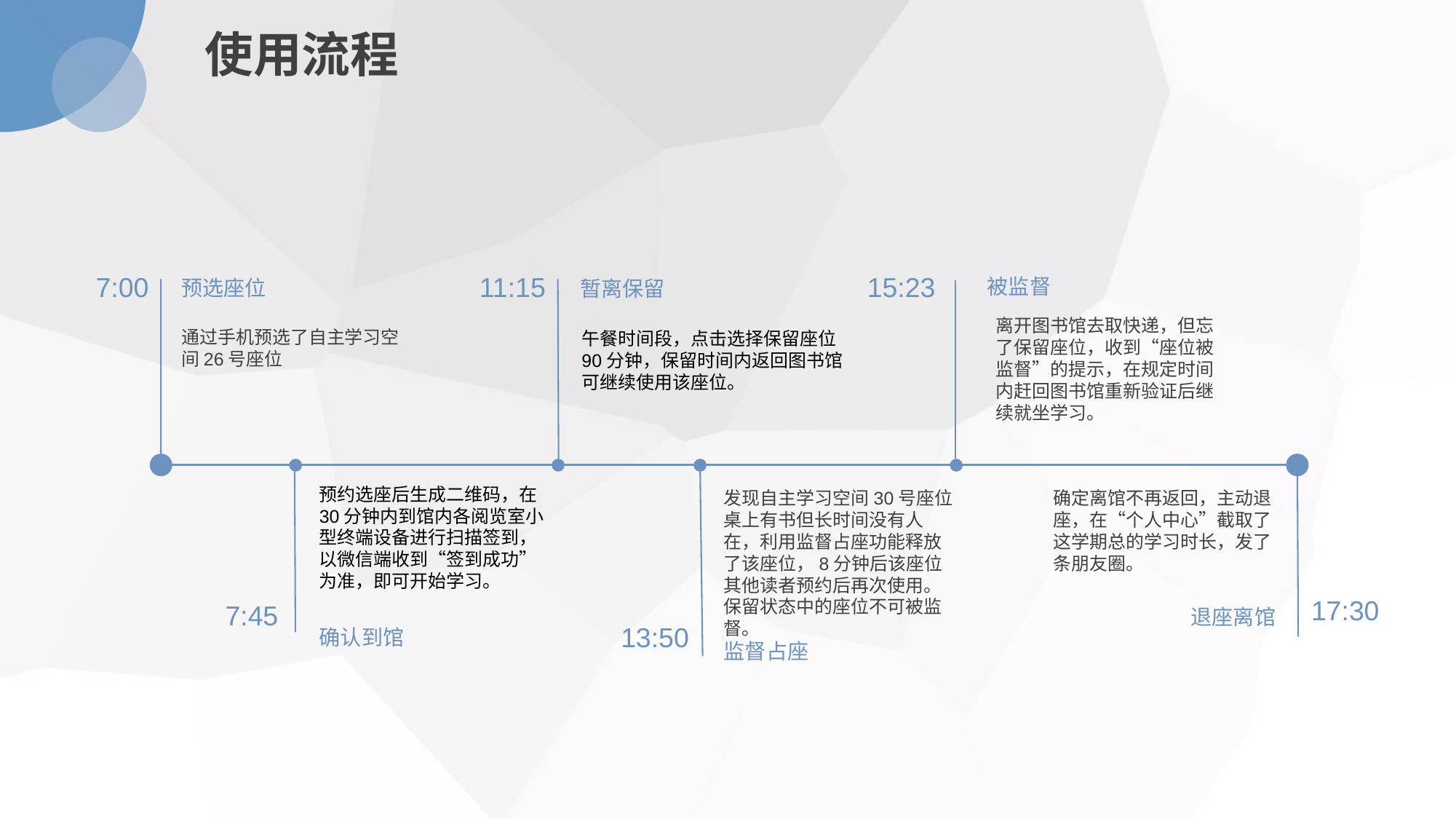

使用流程

15:23
7:00
11:15
被监督
预选座位
暂离保留
离开图书馆去取快递，但忘了保留座位，收到“座位被监督”的提示，在规定时间内赶回图书馆重新验证后继续就坐学习。
通过手机预选了自主学习空间26号座位
午餐时间段，点击选择保留座位90分钟，保留时间内返回图书馆可继续使用该座位。

预约选座后生成二维码，在30分钟内到馆内各阅览室小型终端设备进行扫描签到，  以微信端收到“签到成功”为准，即可开始学习。
发现自主学习空间30号座位桌上有书但长时间没有人在，利用监督占座功能释放了该座位，8分钟后该座位其他读者预约后再次使用。保留状态中的座位不可被监督。
确定离馆不再返回，主动退座，在“个人中心”截取了这学期总的学习时长，发了条朋友圈。

17:30
7:45
退座离馆
13:50
确认到馆
监督占座